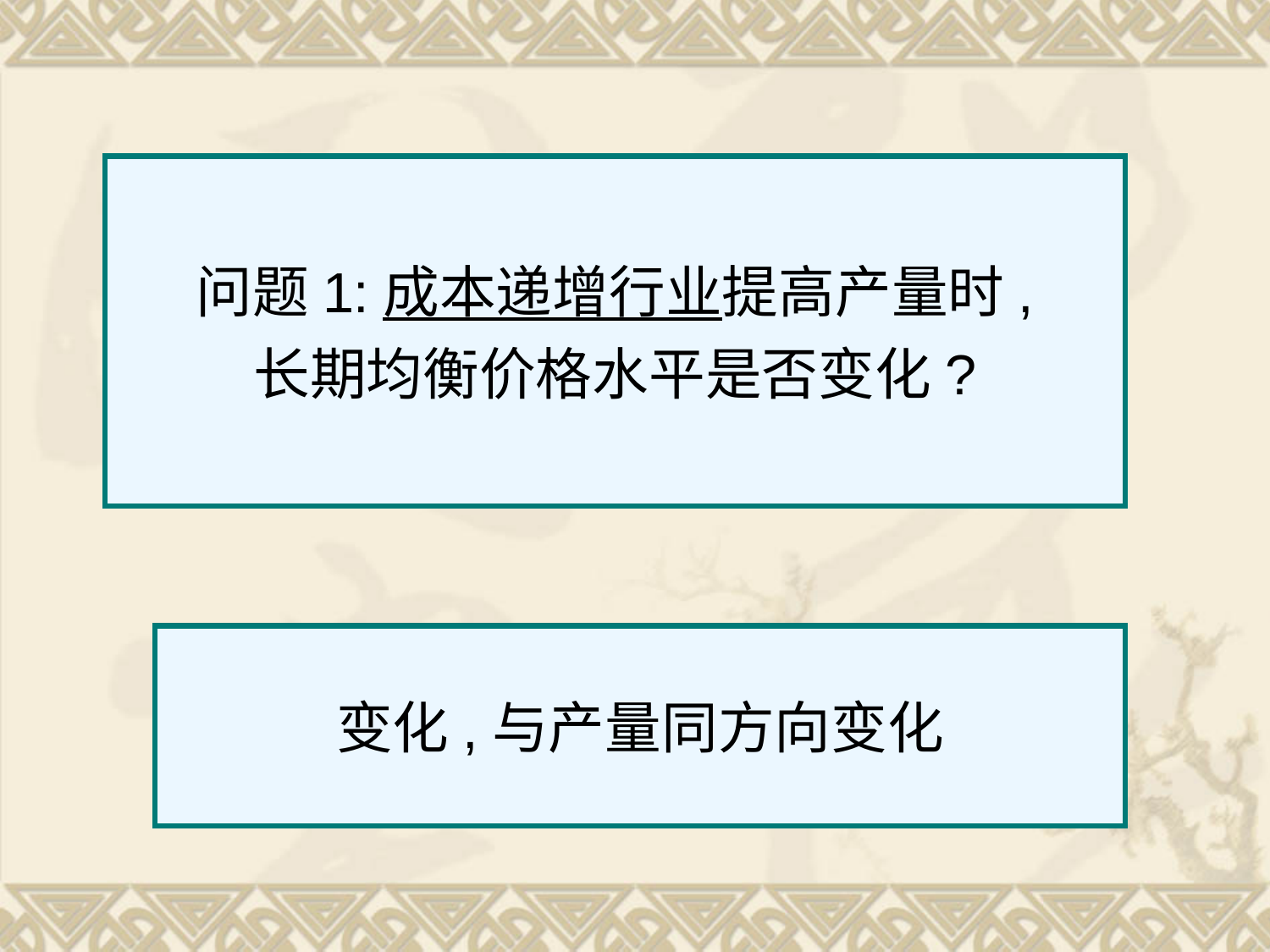

问题1:成本递增行业提高产量时,
长期均衡价格水平是否变化?
变化,与产量同方向变化